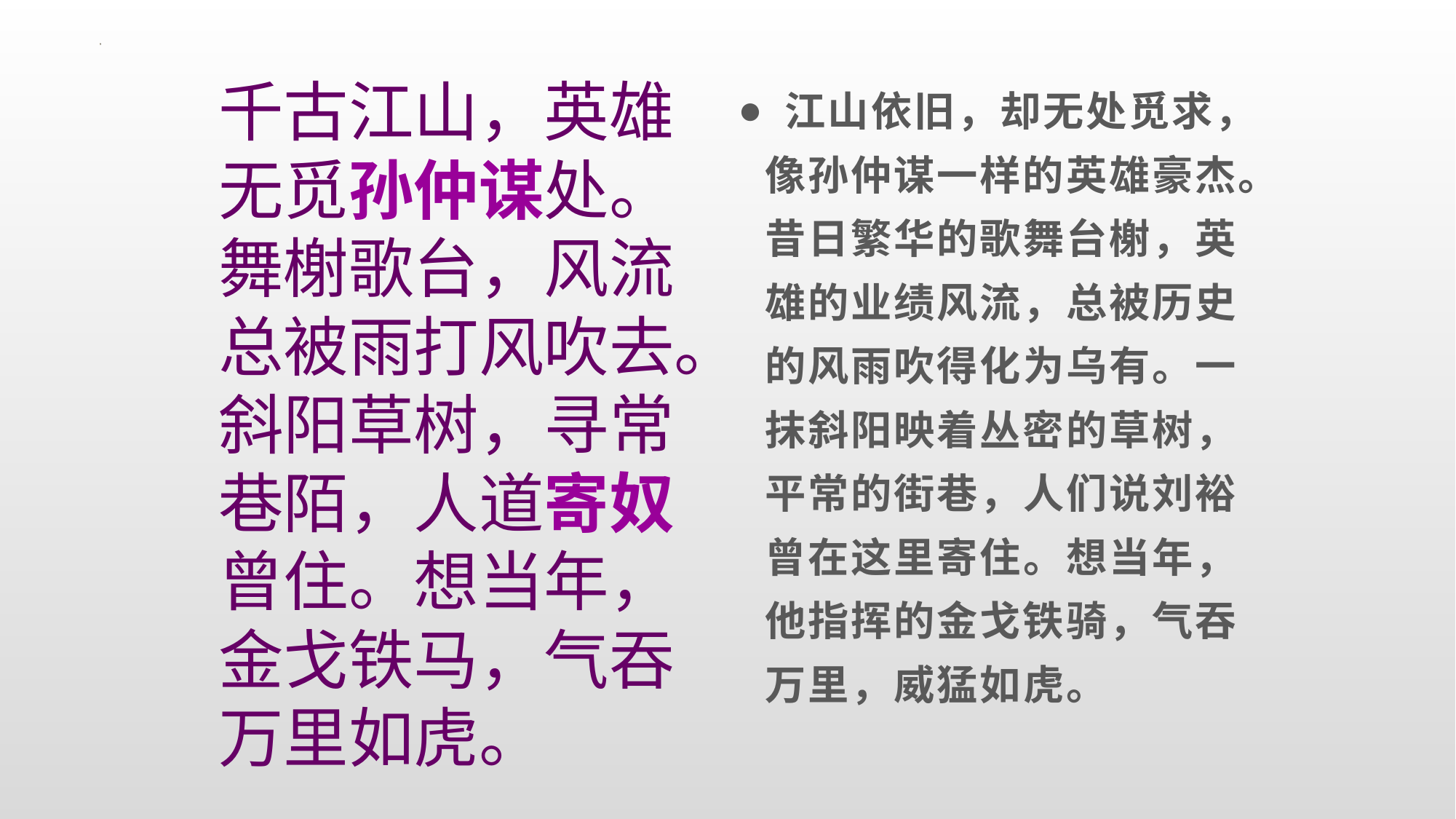

千古江山，英雄无觅孙仲谋处。舞榭歌台，风流总被雨打风吹去。斜阳草树，寻常巷陌，人道寄奴曾住。想当年，金戈铁马，气吞万里如虎。
 江山依旧，却无处觅求，像孙仲谋一样的英雄豪杰。昔日繁华的歌舞台榭，英雄的业绩风流，总被历史的风雨吹得化为乌有。一抹斜阳映着丛密的草树，平常的街巷，人们说刘裕曾在这里寄住。想当年，他指挥的金戈铁骑，气吞万里，威猛如虎。